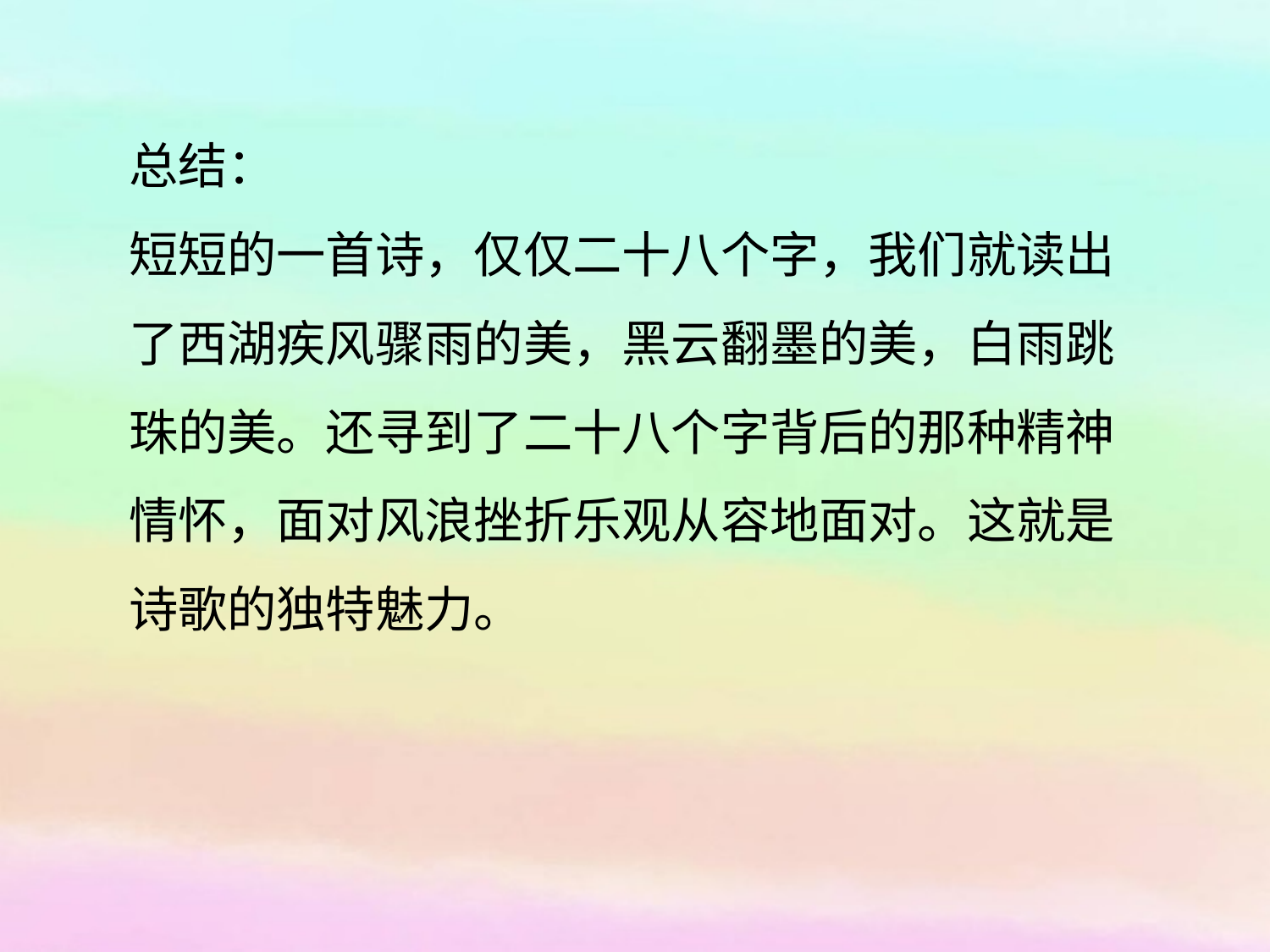

总结：
短短的一首诗，仅仅二十八个字，我们就读出了西湖疾风骤雨的美，黑云翻墨的美，白雨跳珠的美。还寻到了二十八个字背后的那种精神情怀，面对风浪挫折乐观从容地面对。这就是诗歌的独特魅力。